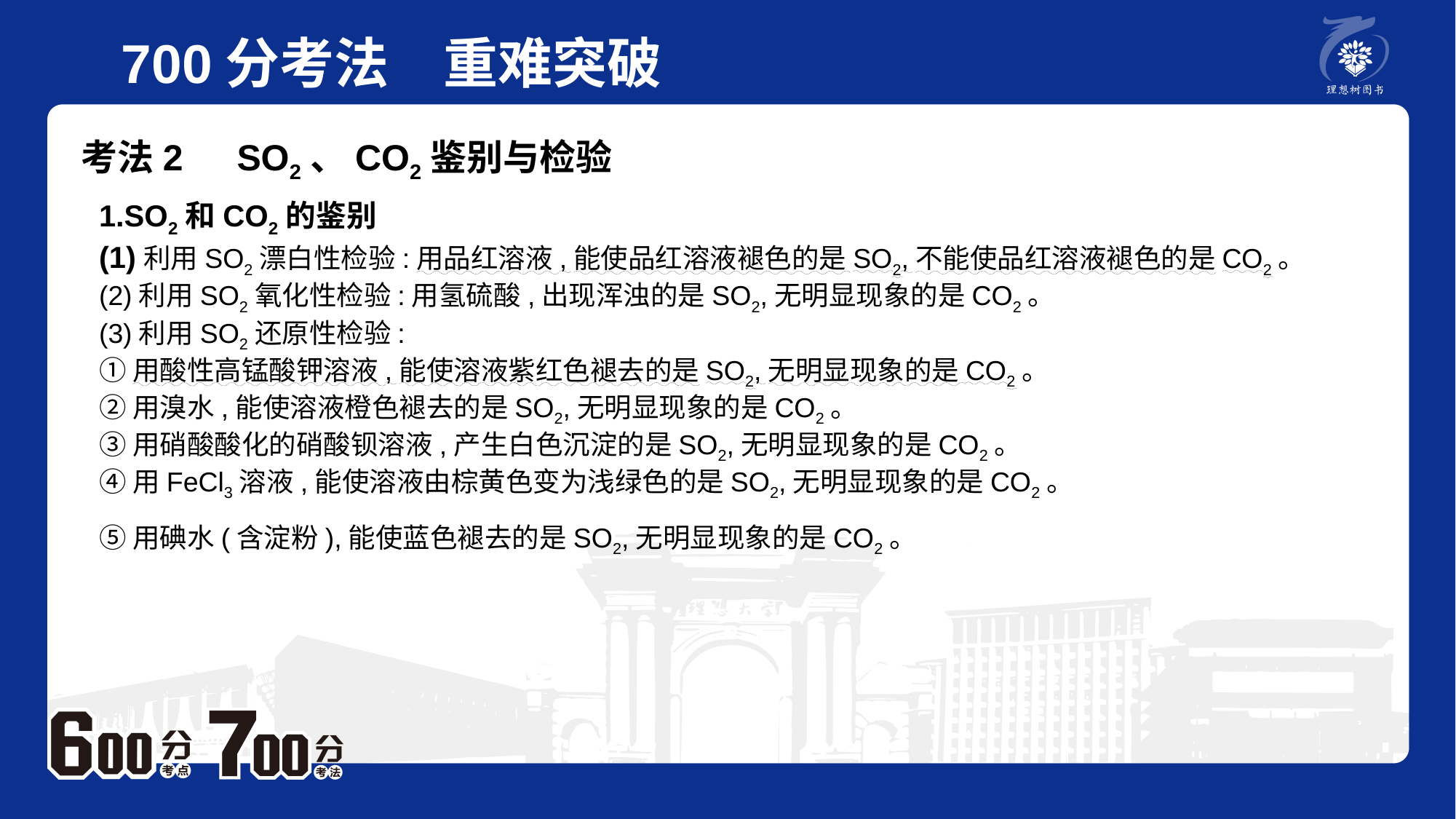

700分考法　重难突破
考法2　SO2、CO2鉴别与检验

1.SO2和CO2的鉴别(1)利用SO2漂白性检验:用品红溶液,能使品红溶液褪色的是SO2,不能使品红溶液褪色的是CO2。(2)利用SO2氧化性检验:用氢硫酸,出现浑浊的是SO2,无明显现象的是CO2。(3)利用SO2还原性检验:①用酸性高锰酸钾溶液,能使溶液紫红色褪去的是SO2,无明显现象的是CO2。②用溴水,能使溶液橙色褪去的是SO2,无明显现象的是CO2。③用硝酸酸化的硝酸钡溶液,产生白色沉淀的是SO2,无明显现象的是CO2。④用FeCl3溶液,能使溶液由棕黄色变为浅绿色的是SO2,无明显现象的是CO2。⑤用碘水(含淀粉),能使蓝色褪去的是SO2,无明显现象的是CO2。